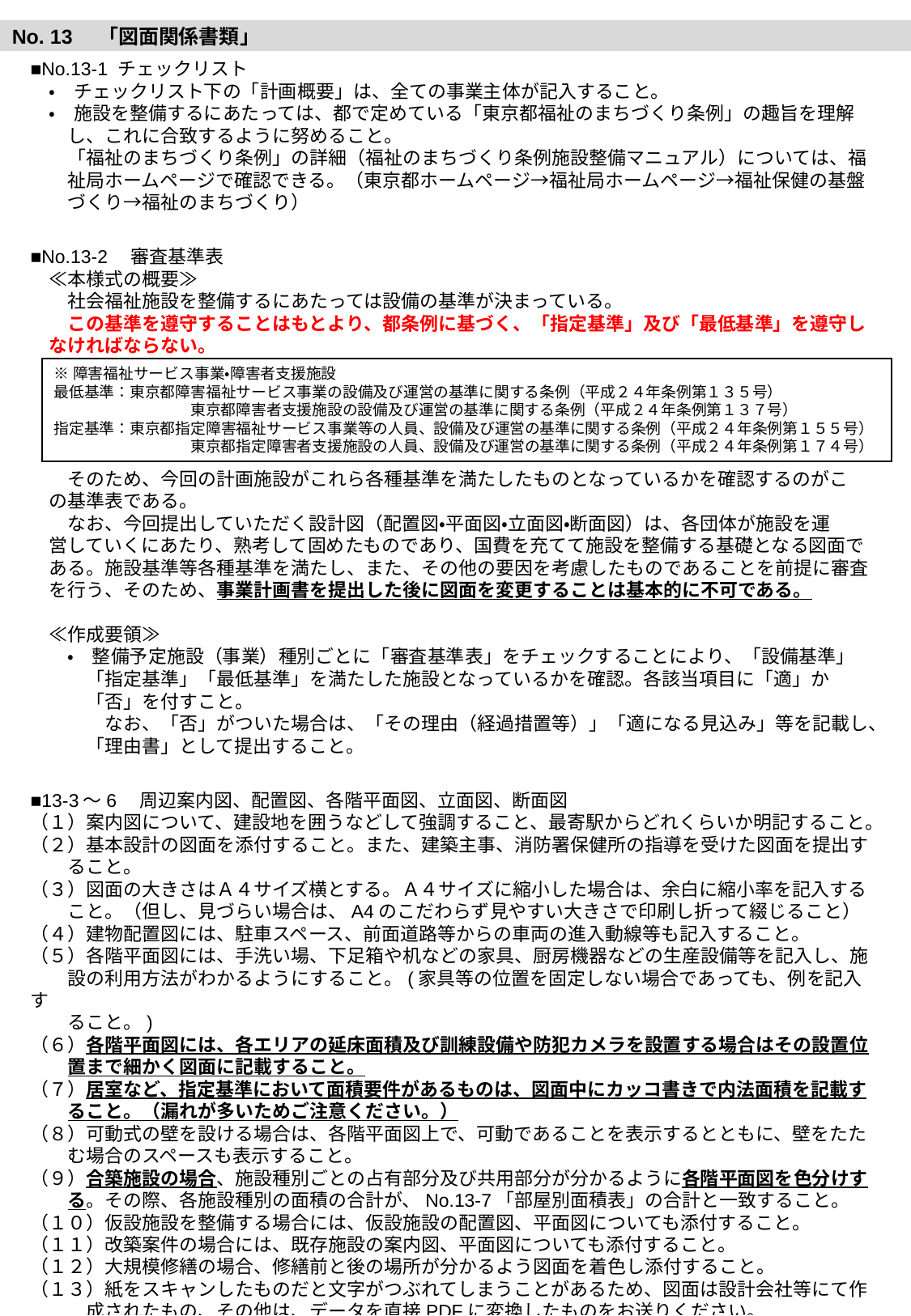

No. 13　「図面関係書類」
■No.13-1 チェックリスト
　・　チェックリスト下の「計画概要」は、全ての事業主体が記入すること。
　・　施設を整備するにあたっては、都で定めている「東京都福祉のまちづくり条例」の趣旨を理解
　　し、これに合致するように努めること。
　　「福祉のまちづくり条例」の詳細（福祉のまちづくり条例施設整備マニュアル）については、福
　　祉局ホームページで確認できる。（東京都ホームページ→福祉局ホームページ→福祉保健の基盤
　　づくり→福祉のまちづくり）

■No.13-2　審査基準表
　≪本様式の概要≫
　　社会福祉施設を整備するにあたっては設備の基準が決まっている。
　　この基準を遵守することはもとより、都条例に基づく、「指定基準」及び「最低基準」を遵守し
　なければならない。

　　そのため、今回の計画施設がこれら各種基準を満たしたものとなっているかを確認するのがこ
　の基準表である。
　　なお、今回提出していただく設計図（配置図・平面図・立面図・断面図）は、各団体が施設を運
　営していくにあたり、熟考して固めたものであり、国費を充てて施設を整備する基礎となる図面で
　ある。施設基準等各種基準を満たし、また、その他の要因を考慮したものであることを前提に審査
　を行う、そのため、事業計画書を提出した後に図面を変更することは基本的に不可である。

　≪作成要領≫
　　・　整備予定施設（事業）種別ごとに「審査基準表」をチェックすることにより、「設備基準」
　　　「指定基準」「最低基準」を満たした施設となっているかを確認。各該当項目に「適」か
　　　「否」を付すこと。
　　　　なお、「否」がついた場合は、「その理由（経過措置等）」「適になる見込み」等を記載し、
　　　「理由書」として提出すること。

■13-3～6　周辺案内図、配置図、各階平面図、立面図、断面図
（１）案内図について、建設地を囲うなどして強調すること、最寄駅からどれくらいか明記すること。
（２）基本設計の図面を添付すること。また、建築主事、消防署保健所の指導を受けた図面を提出す
　　ること。
（３）図面の大きさはＡ４サイズ横とする。Ａ４サイズに縮小した場合は、余白に縮小率を記入する
　　こと。（但し、見づらい場合は、A4のこだわらず見やすい大きさで印刷し折って綴じること）
（４）建物配置図には、駐車スペース、前面道路等からの車両の進入動線等も記入すること。
（５）各階平面図には、手洗い場、下足箱や机などの家具、厨房機器などの生産設備等を記入し、施
　　設の利用方法がわかるようにすること。(家具等の位置を固定しない場合であっても、例を記入す
　　ること。)
（６）各階平面図には、各エリアの延床面積及び訓練設備や防犯カメラを設置する場合はその設置位
　　置まで細かく図面に記載すること。
（７）居室など、指定基準において面積要件があるものは、図面中にカッコ書きで内法面積を記載す
　　ること。（漏れが多いためご注意ください。）
（８）可動式の壁を設ける場合は、各階平面図上で、可動であることを表示するとともに、壁をたた
　　む場合のスペースも表示すること。
（９）合築施設の場合、施設種別ごとの占有部分及び共用部分が分かるように各階平面図を色分けす
　　る。その際、各施設種別の面積の合計が、No.13-7「部屋別面積表」の合計と一致すること。
（１０）仮設施設を整備する場合には、仮設施設の配置図、平面図についても添付すること。
（１１）改築案件の場合には、既存施設の案内図、平面図についても添付すること。
（１２）大規模修繕の場合、修繕前と後の場所が分かるよう図面を着色し添付すること。
（１３）紙をスキャンしたものだと文字がつぶれてしまうことがあるため、図面は設計会社等にて作
　　　成されたもの、その他は、データを直接PDFに変換したものをお送りください。

※障害福祉サービス事業・障害者支援施設
最低基準：東京都障害福祉サービス事業の設備及び運営の基準に関する条例（平成２４年条例第１３５号）
　　　　　　　　　東京都障害者支援施設の設備及び運営の基準に関する条例（平成２４年条例第１３７号）
指定基準：東京都指定障害福祉サービス事業等の人員、設備及び運営の基準に関する条例（平成２４年条例第１５５号）
　　　　　　　　　東京都指定障害者支援施設の人員、設備及び運営の基準に関する条例（平成２４年条例第１７４号）